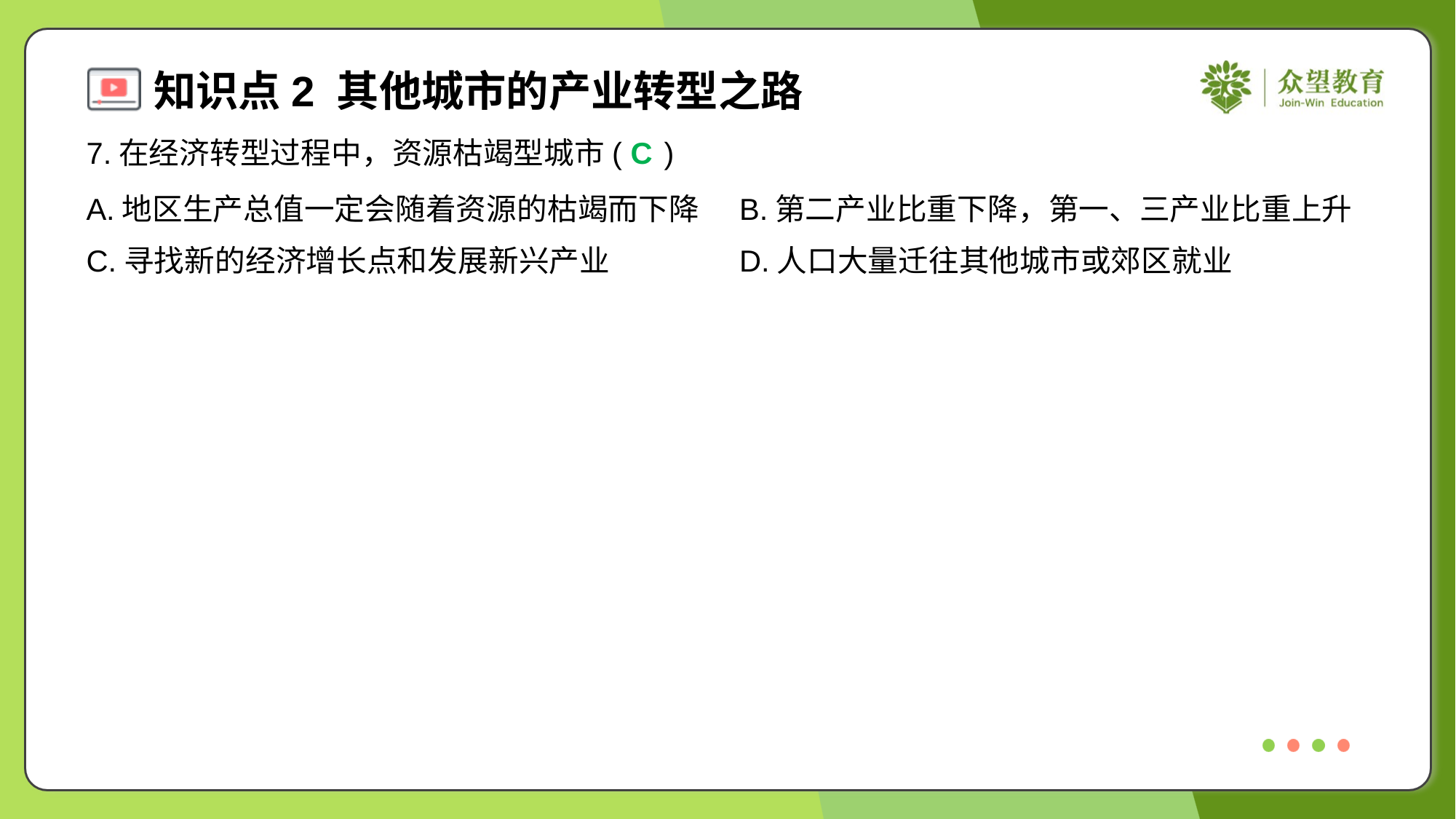

7.在经济转型过程中，资源枯竭型城市(     )
C
A.地区生产总值一定会随着资源的枯竭而下降	B.第二产业比重下降，第一、三产业比重上升
C.寻找新的经济增长点和发展新兴产业	D.人口大量迁往其他城市或郊区就业